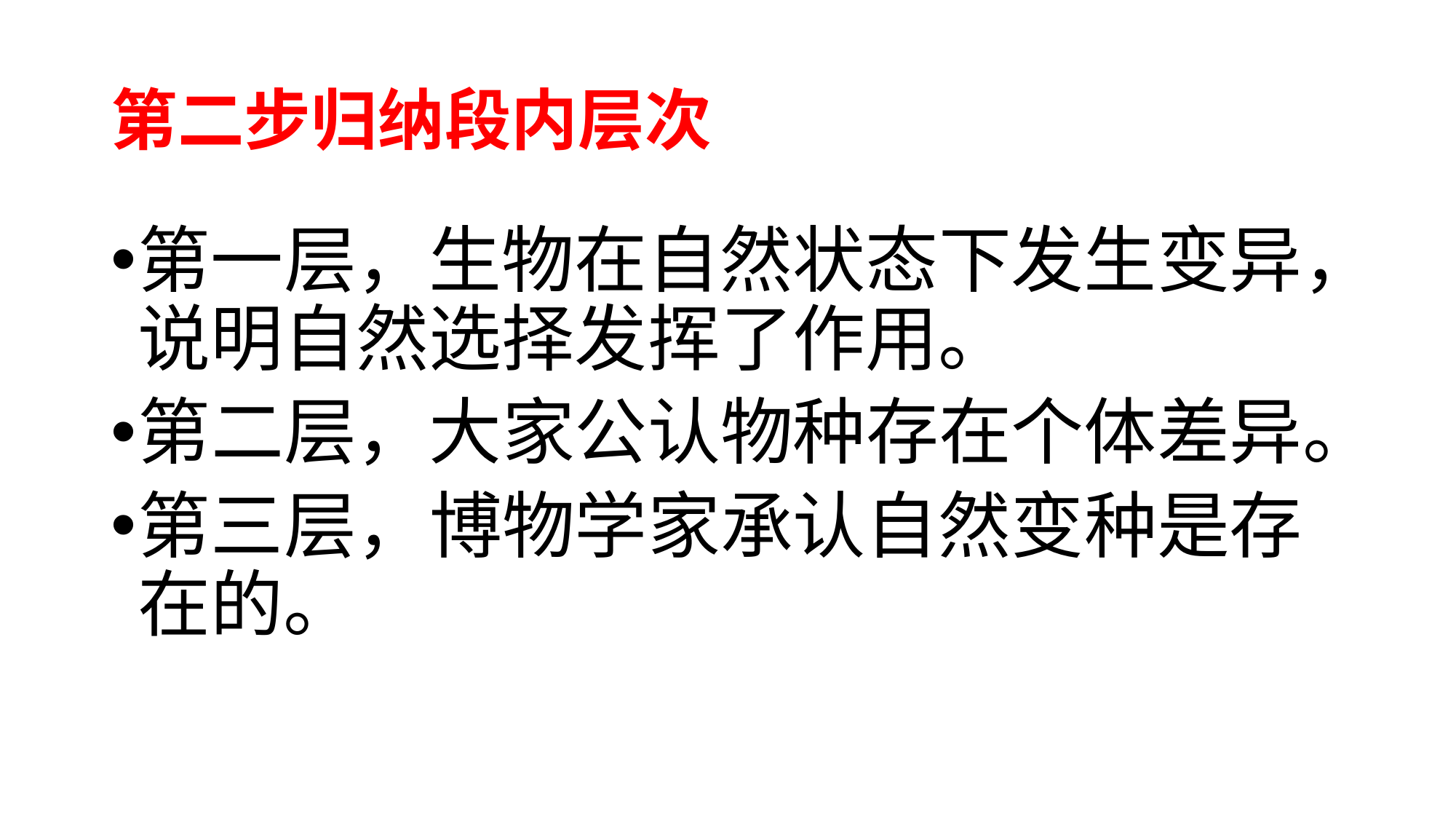

# 第二步归纳段内层次
第一层，生物在自然状态下发生变异，说明自然选择发挥了作用。
第二层，大家公认物种存在个体差异。
第三层，博物学家承认自然变种是存在的。